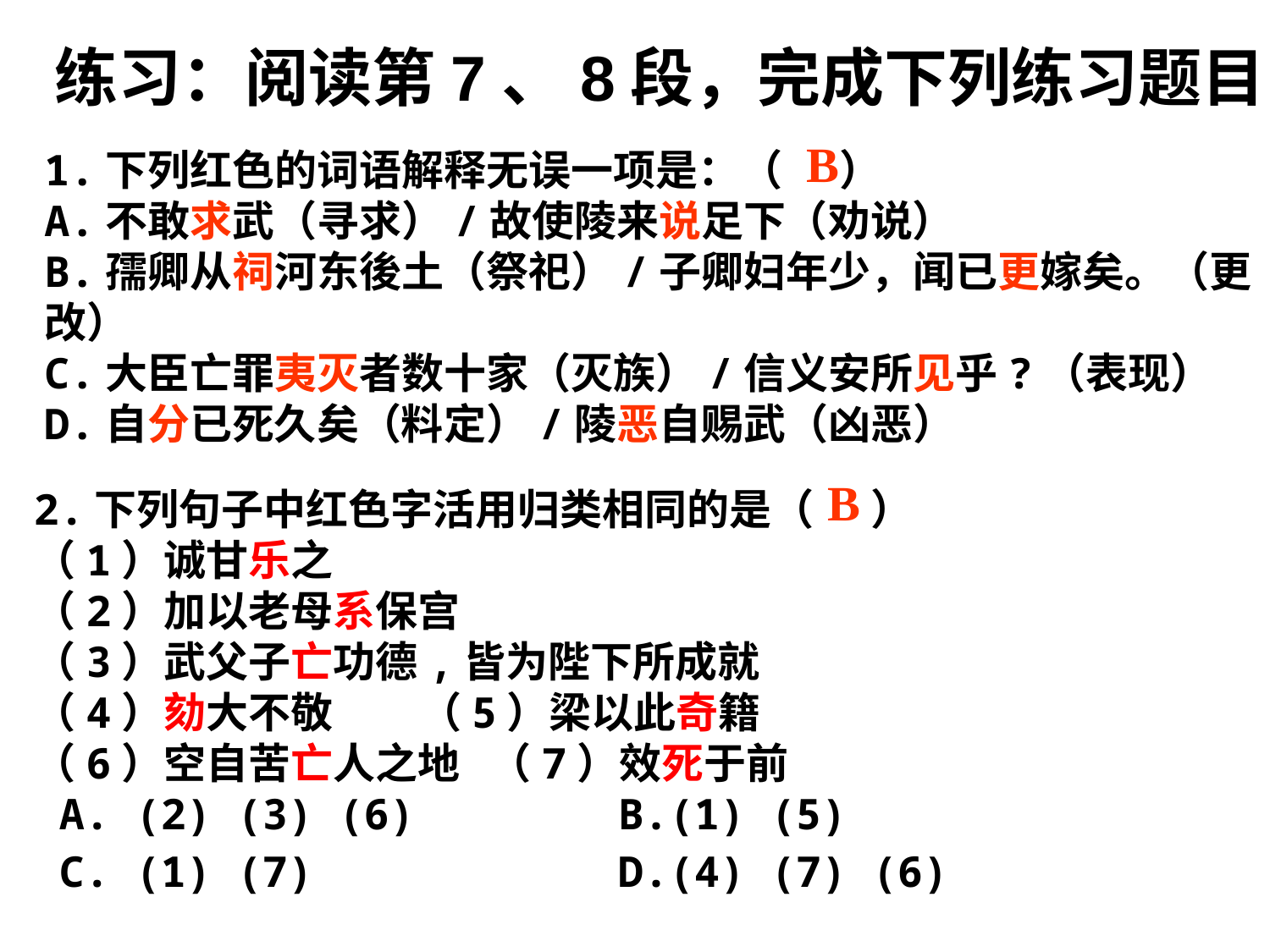

练习：阅读第7、8段，完成下列练习题目：
B
1.下列红色的词语解释无误一项是：（      ）
A.不敢求武（寻求）/故使陵来说足下（劝说）
B.孺卿从祠河东後土（祭祀）/子卿妇年少，闻已更嫁矣。（更改）
C.大臣亡罪夷灭者数十家（灭族）/信义安所见乎?（表现）
D.自分已死久矣（料定）/陵恶自赐武（凶恶）
B
2.下列句子中红色字活用归类相同的是（      ）
（1）诚甘乐之
（2）加以老母系保宫
（3）武父子亡功德,皆为陛下所成就
（4）劾大不敬         （5）梁以此奇籍
（6）空自苦亡人之地   （7）效死于前
 A. (2) (3) (6)        B.(1) (5)
 C. (1) (7)            D.(4) (7) (6)